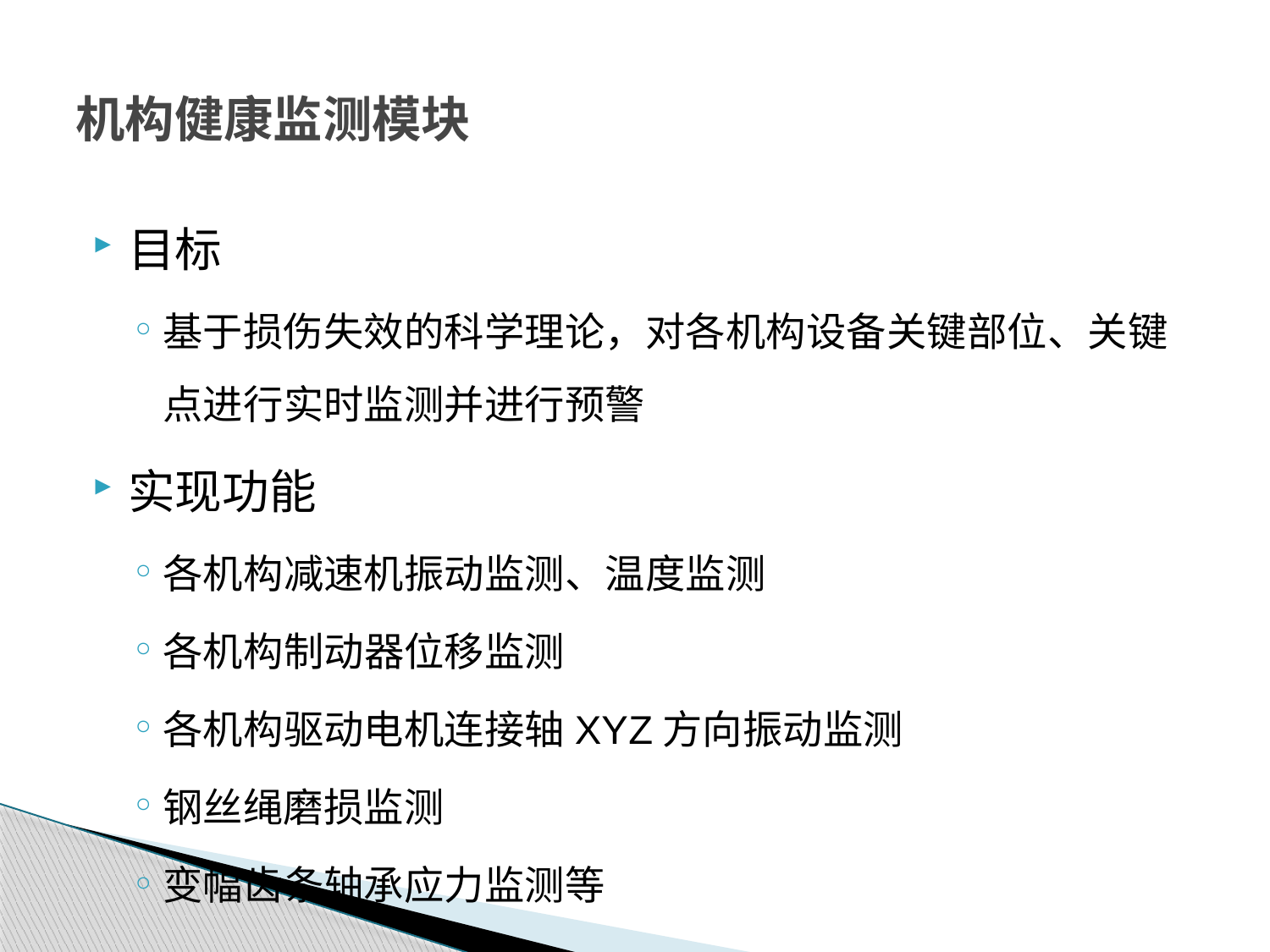

# 机构健康监测模块
目标
基于损伤失效的科学理论，对各机构设备关键部位、关键点进行实时监测并进行预警
实现功能
各机构减速机振动监测、温度监测
各机构制动器位移监测
各机构驱动电机连接轴XYZ方向振动监测
钢丝绳磨损监测
变幅齿条轴承应力监测等